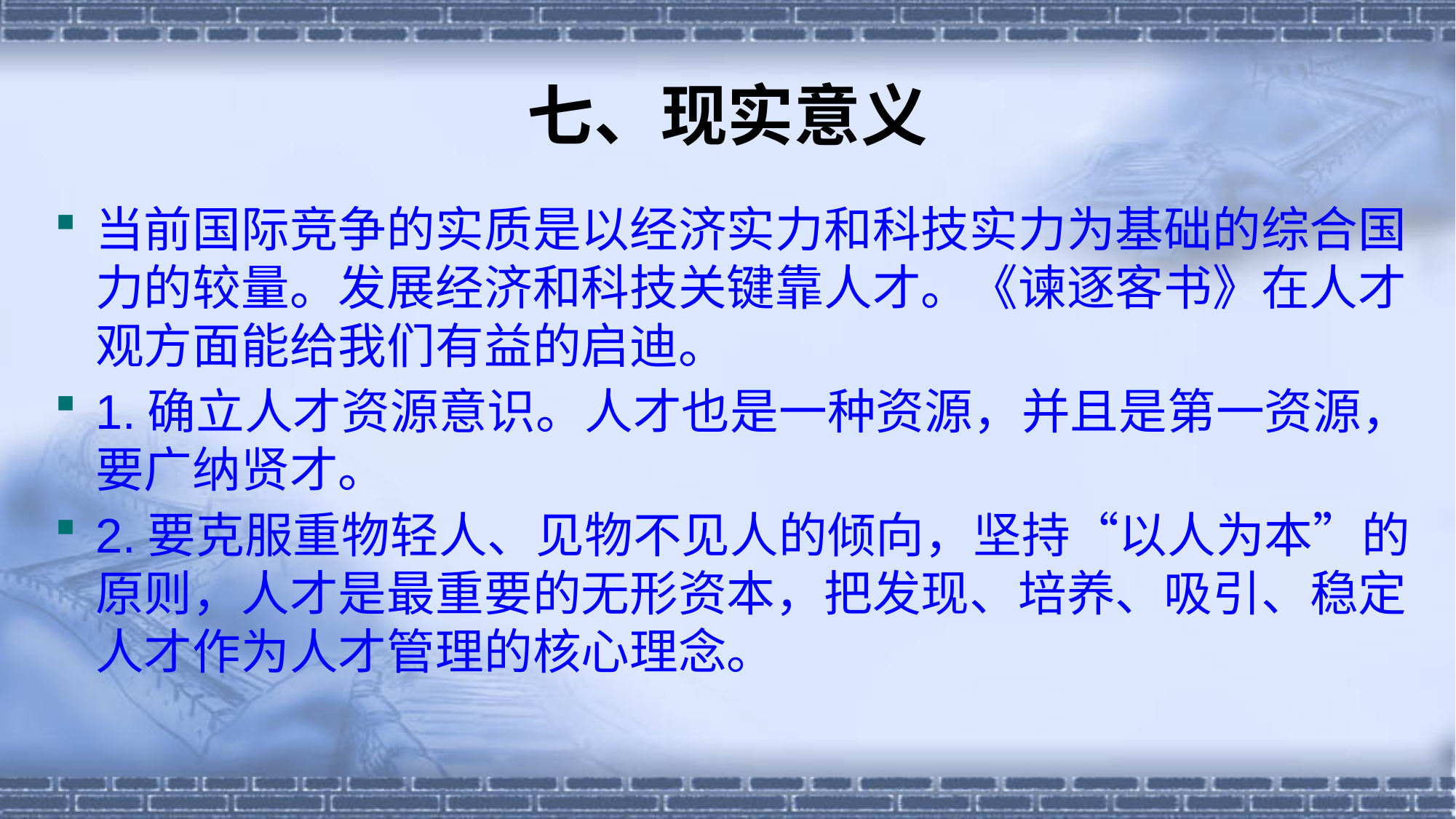

# 七、现实意义
当前国际竞争的实质是以经济实力和科技实力为基础的综合国力的较量。发展经济和科技关键靠人才。《谏逐客书》在人才观方面能给我们有益的启迪。
1.确立人才资源意识。人才也是一种资源，并且是第一资源，要广纳贤才。
2.要克服重物轻人、见物不见人的倾向，坚持“以人为本”的原则，人才是最重要的无形资本，把发现、培养、吸引、稳定人才作为人才管理的核心理念。